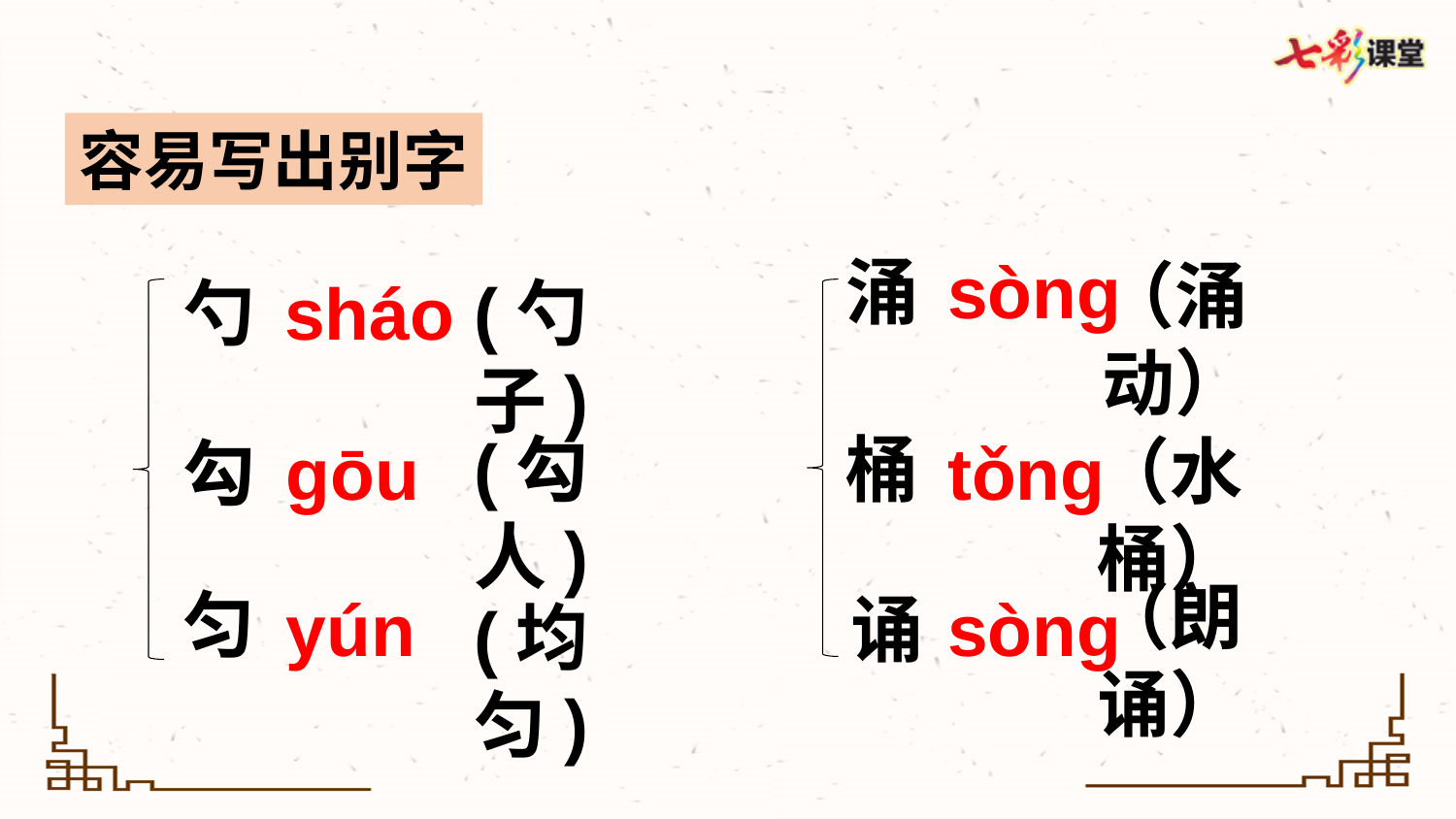

容易写出别字
涌
sòng
（涌动）
勺
sháo
(勺子)

(勾人)
桶
（水桶）
勾
gōu
tǒng
（朗诵）
匀
yún
诵
sòng
(均匀)